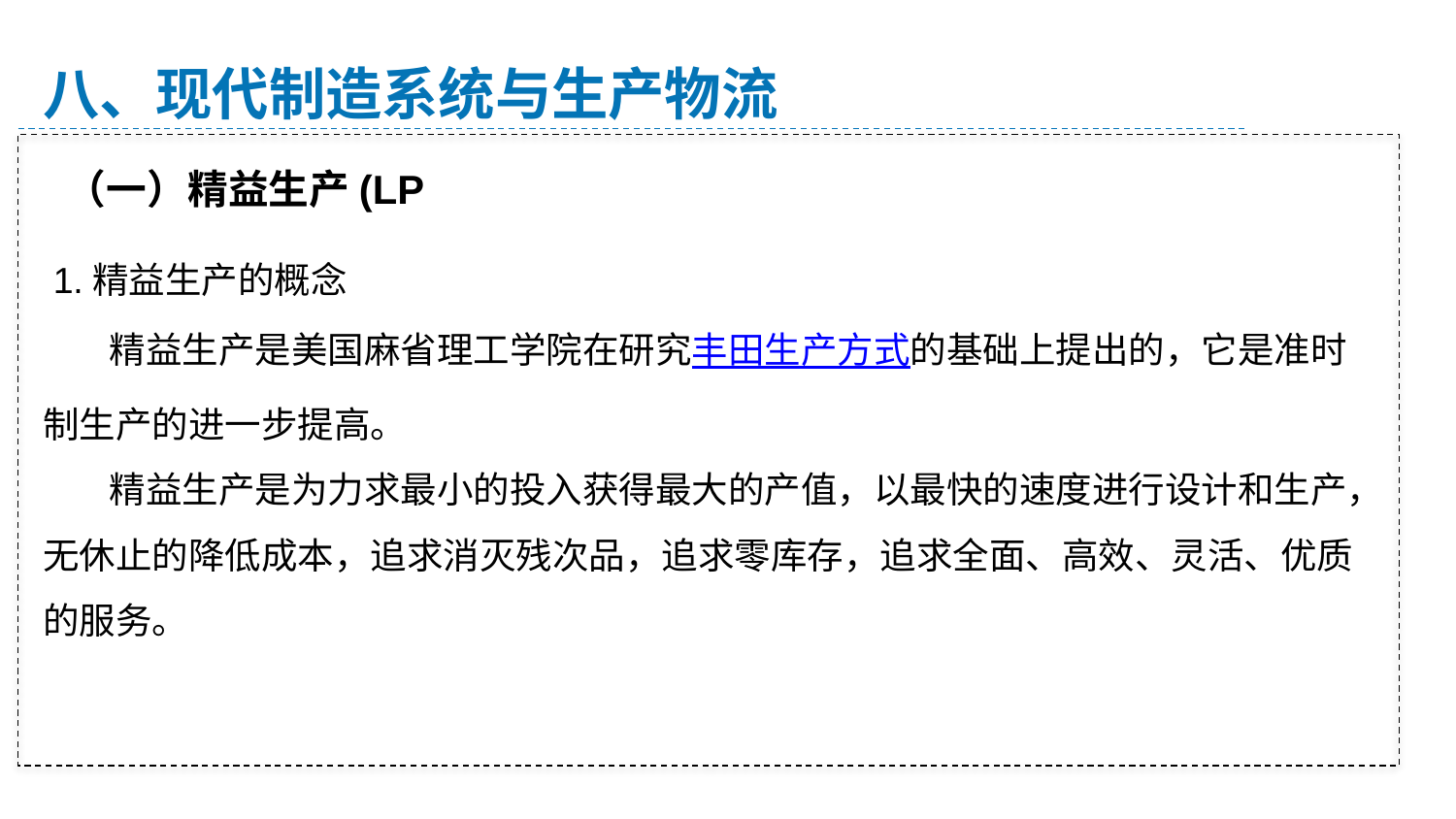

八、现代制造系统与生产物流
（一）精益生产(LP

 1.精益生产的概念
       精益生产是美国麻省理工学院在研究丰田生产方式的基础上提出的，它是准时制生产的进一步提高。
       精益生产是为力求最小的投入获得最大的产值，以最快的速度进行设计和生产，无休止的降低成本，追求消灭残次品，追求零库存，追求全面、高效、灵活、优质的服务。